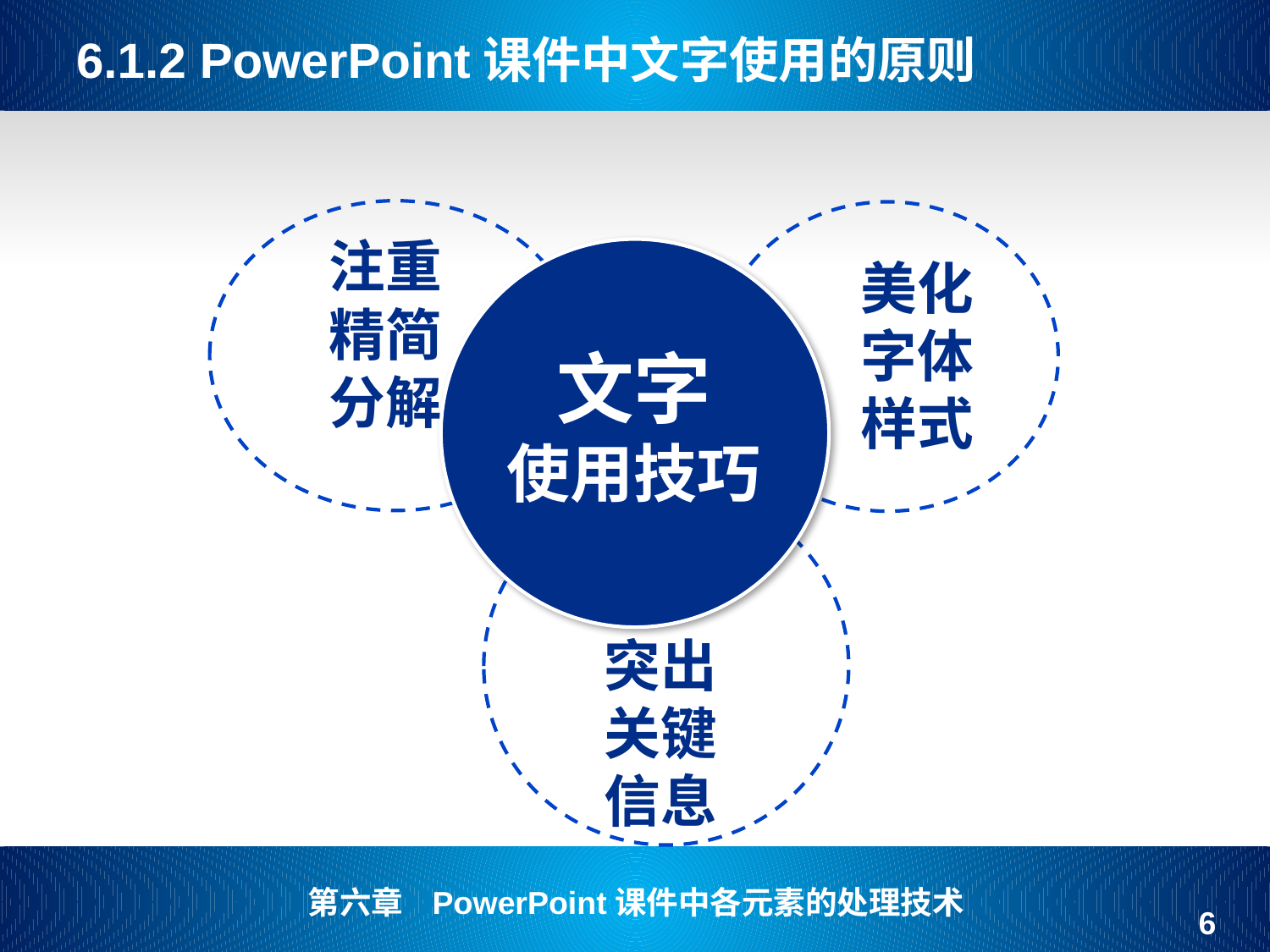

# 6.1.2 PowerPoint课件中文字使用的原则

注重
精简
分解

文字
使用技巧
美化字体
样式

突出
关键
信息
6